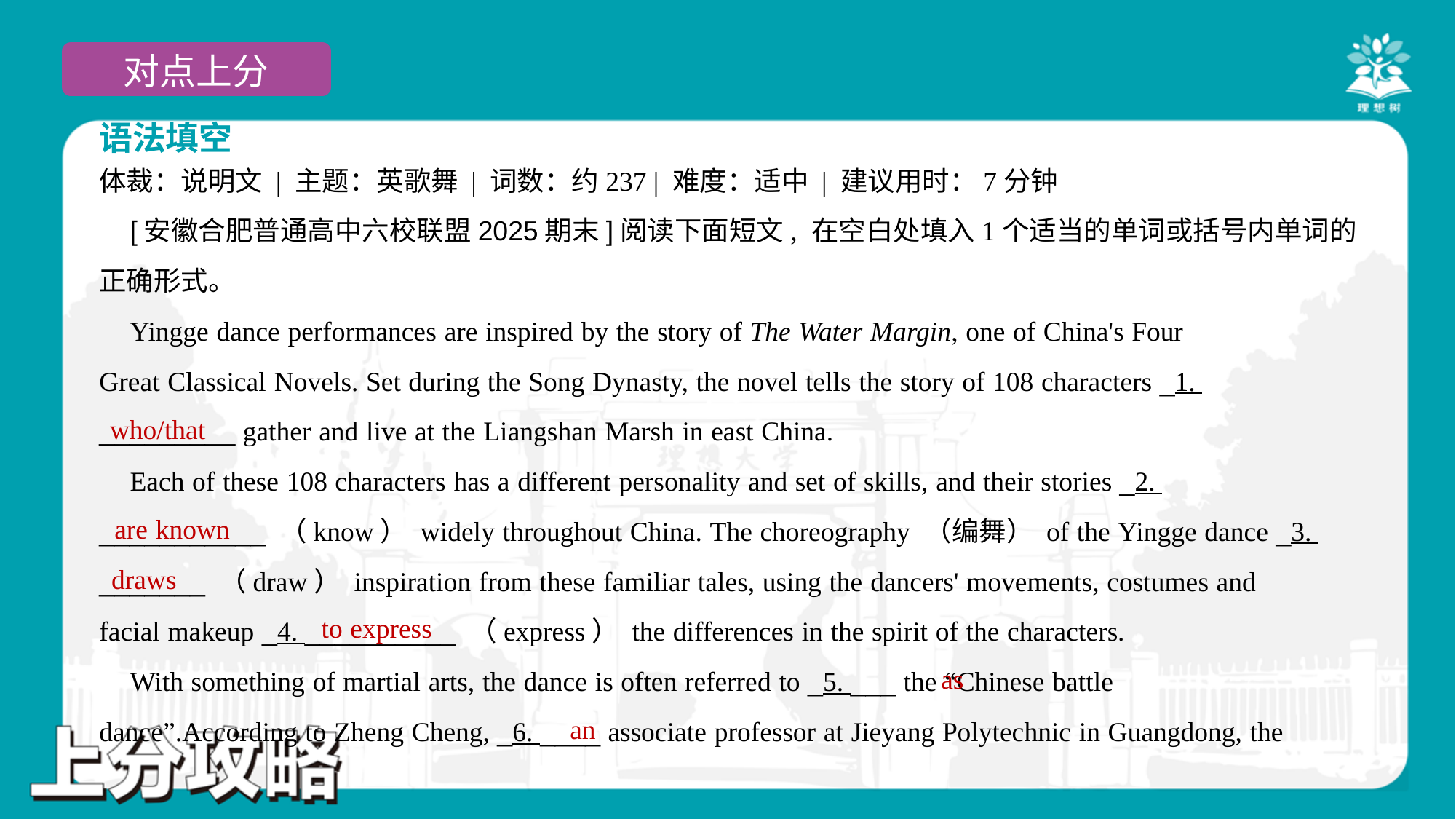

语法填空
体裁：说明文 | 主题：英歌舞 | 词数：约237 | 难度：适中 | 建议用时：7分钟
    [安徽合肥普通高中六校联盟2025期末]阅读下面短文, 在空白处填入1个适当的单词或括号内单词的
正确形式。
    Yingge dance performances are inspired by the story of The Water Margin, one of China's Four
Great Classical Novels. Set during the Song Dynasty, the novel tells the story of 108 characters _1.
_________ gather and live at the Liangshan Marsh in east China.
    Each of these 108 characters has a different personality and set of skills, and their stories _2.
___________ （know） widely throughout China. The choreography （编舞） of the Yingge dance _3.
_______ （draw） inspiration from these familiar tales, using the dancers' movements, costumes and
facial makeup _4. __________ （express） the differences in the spirit of the characters.
    With something of martial arts, the dance is often referred to _5. ___ the “Chinese battle
dance”.According to Zheng Cheng, _6. ____ associate professor at Jieyang Polytechnic in Guangdong, the

who/that
are known
draws
to express
as
an